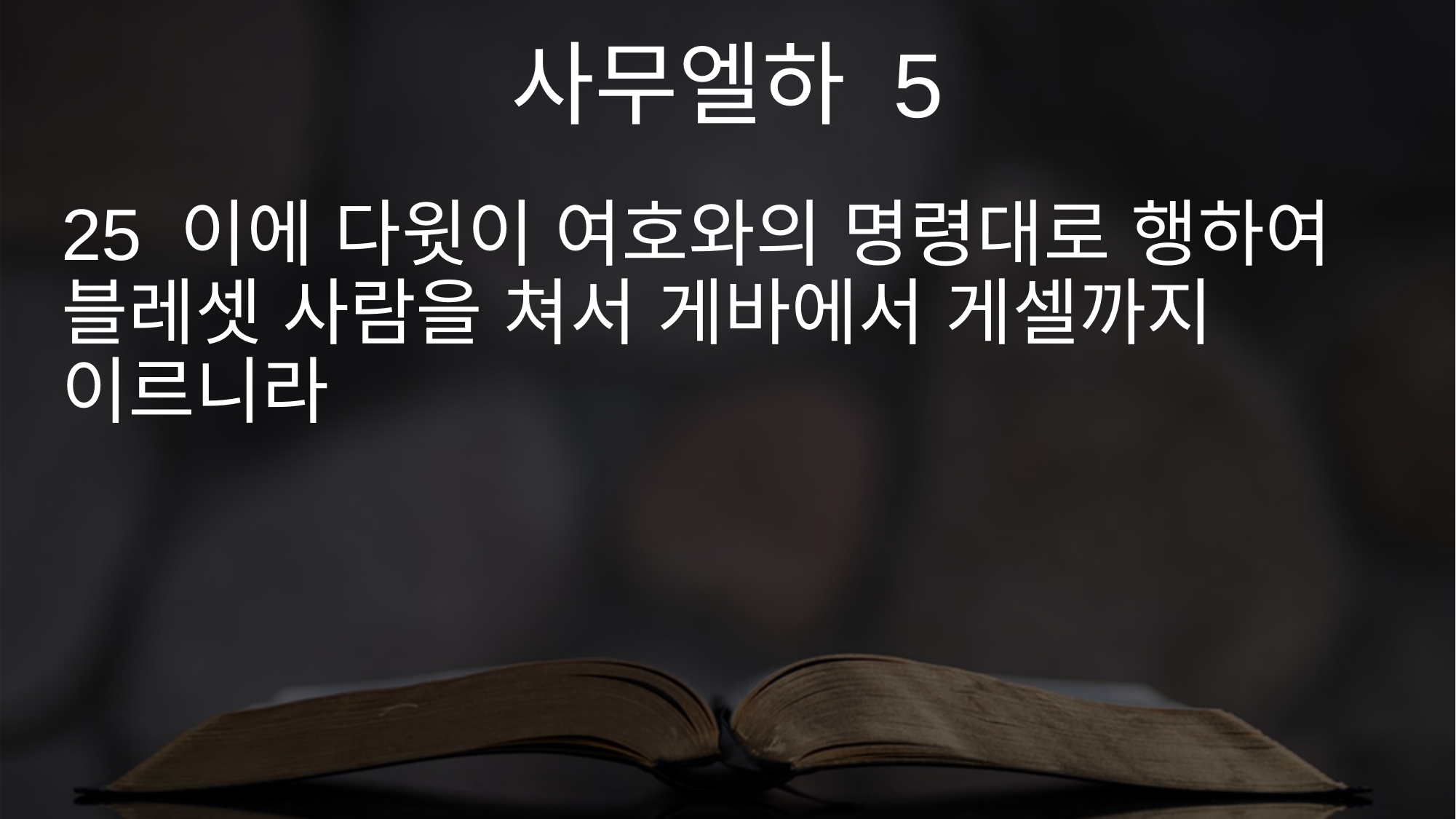

사무엘하 5
25 이에 다윗이 여호와의 명령대로 행하여 블레셋 사람을 쳐서 게바에서 게셀까지 이르니라